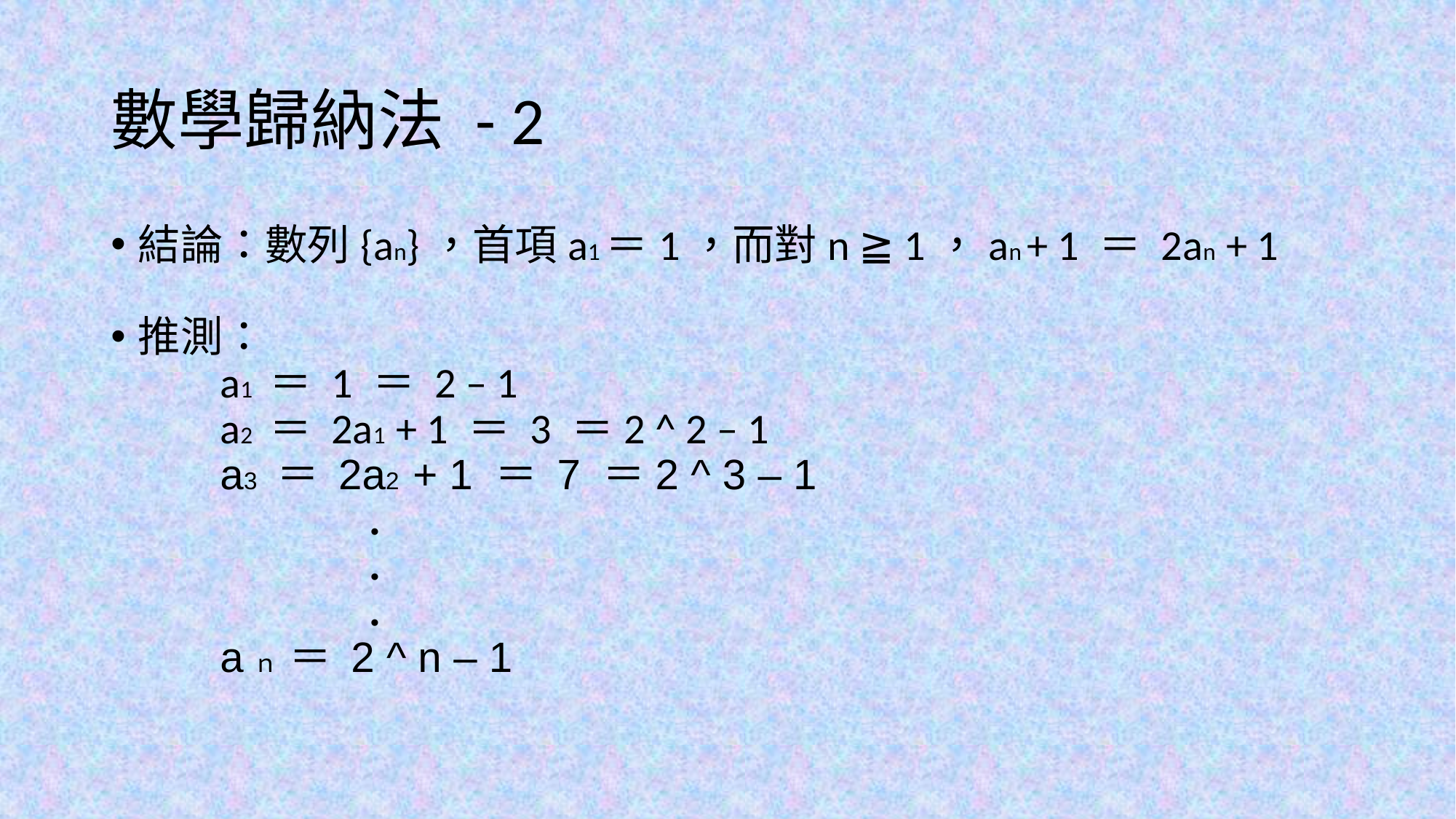

# 數學歸納法 - 2
結論：數列{an}，首項a1＝1，而對n ≧ 1，an + 1 ＝ 2an  + 1

推測：
	a1  ＝ 1 ＝ 2 – 1
	a2  ＝ 2a1  + 1 ＝ 3 ＝2 ^ 2 – 1
	a3  ＝ 2a2  + 1 ＝ 7 ＝2 ^ 3 – 1
　　　　　　．
　　　　　　．
　　　　　　．
	aｎ  ＝ 2 ^ n – 1